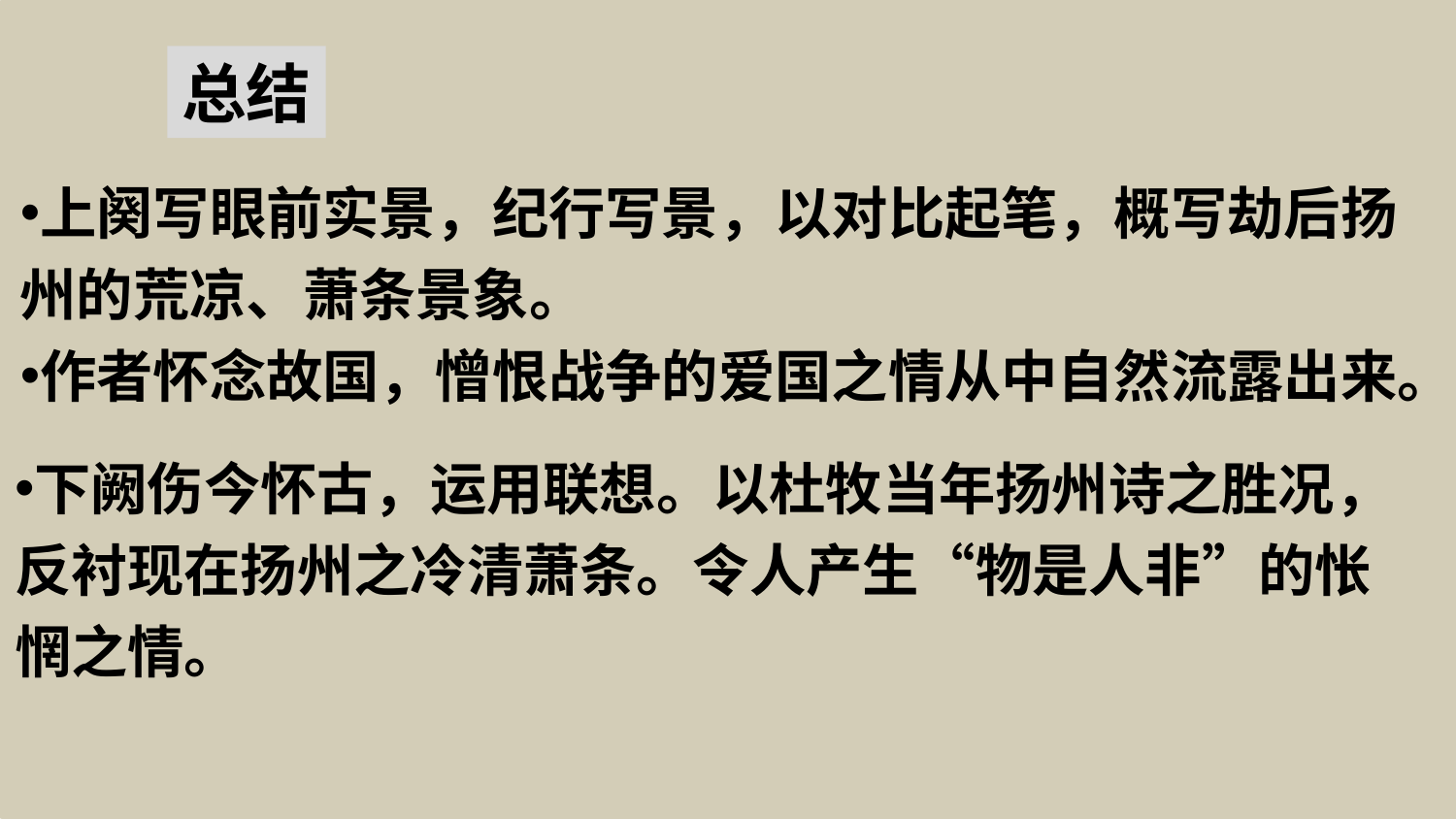

总结
上阕写眼前实景，纪行写景，以对比起笔，概写劫后扬州的荒凉、萧条景象。
作者怀念故国，憎恨战争的爱国之情从中自然流露出来。

下阙伤今怀古，运用联想。以杜牧当年扬州诗之胜况，反衬现在扬州之冷清萧条。令人产生“物是人非”的怅惘之情。